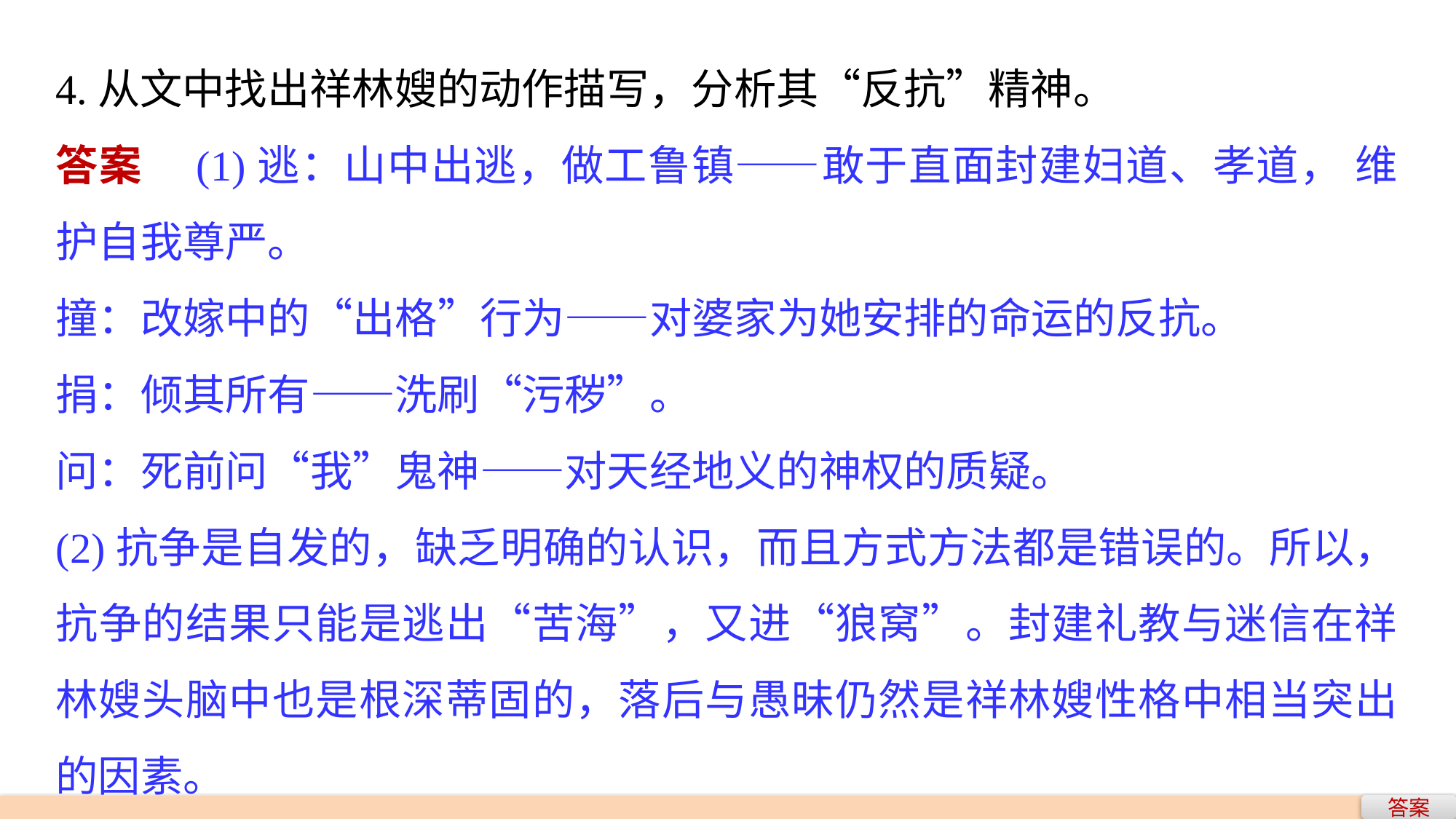

4.从文中找出祥林嫂的动作描写，分析其“反抗”精神。
答案　(1)逃：山中出逃，做工鲁镇——敢于直面封建妇道、孝道， 维护自我尊严。
撞：改嫁中的“出格”行为——对婆家为她安排的命运的反抗。
捐：倾其所有——洗刷“污秽”。
问：死前问“我”鬼神——对天经地义的神权的质疑。
(2)抗争是自发的，缺乏明确的认识，而且方式方法都是错误的。所以，抗争的结果只能是逃出“苦海”，又进“狼窝”。封建礼教与迷信在祥林嫂头脑中也是根深蒂固的，落后与愚昧仍然是祥林嫂性格中相当突出的因素。
答案